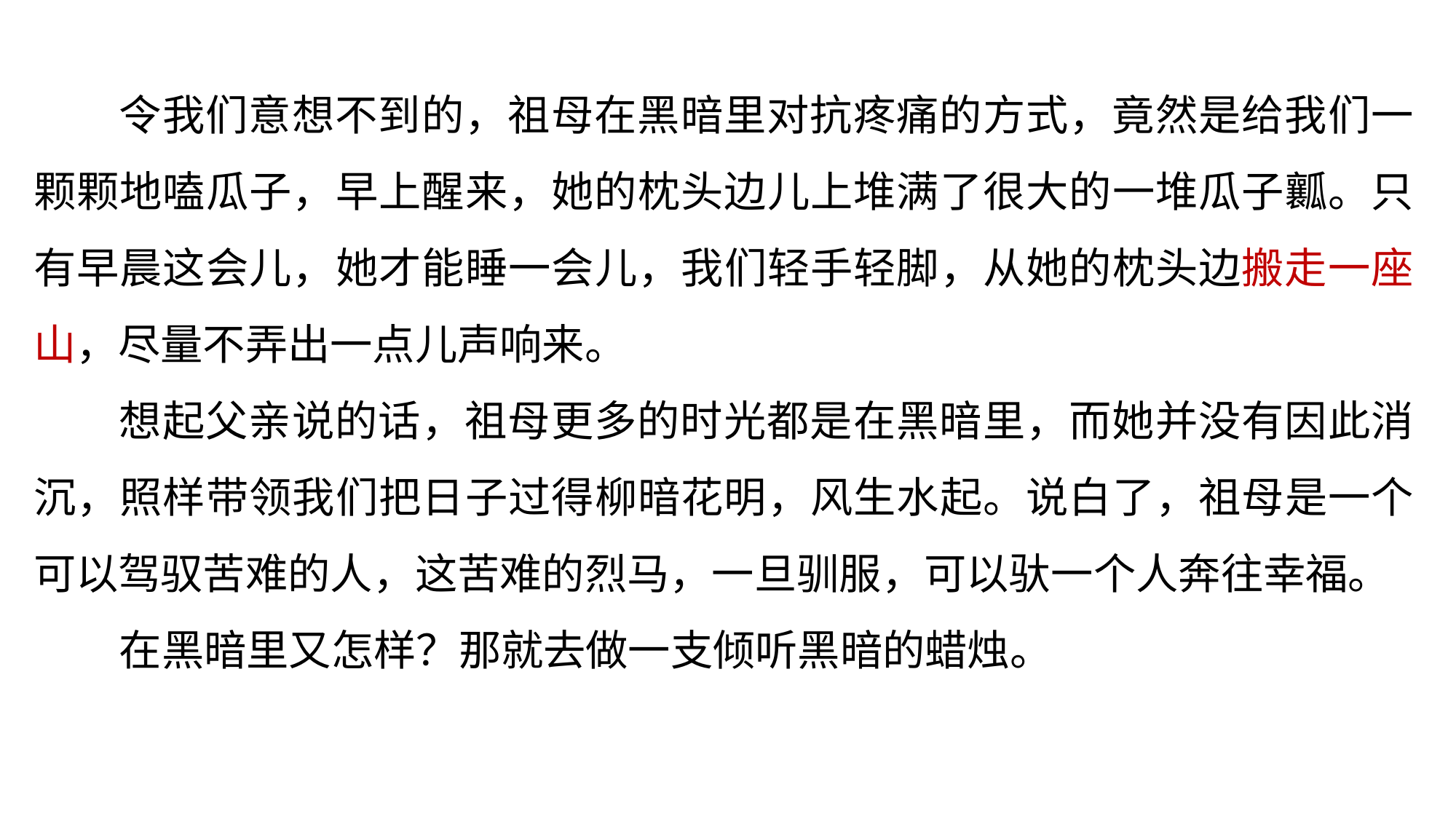

令我们意想不到的，祖母在黑暗里对抗疼痛的方式，竟然是给我们一颗颗地嗑瓜子，早上醒来，她的枕头边儿上堆满了很大的一堆瓜子瓤。只有早晨这会儿，她才能睡一会儿，我们轻手轻脚，从她的枕头边搬走一座山，尽量不弄出一点儿声响来。
想起父亲说的话，祖母更多的时光都是在黑暗里，而她并没有因此消沉，照样带领我们把日子过得柳暗花明，风生水起。说白了，祖母是一个可以驾驭苦难的人，这苦难的烈马，一旦驯服，可以驮一个人奔往幸福。
在黑暗里又怎样？那就去做一支倾听黑暗的蜡烛。